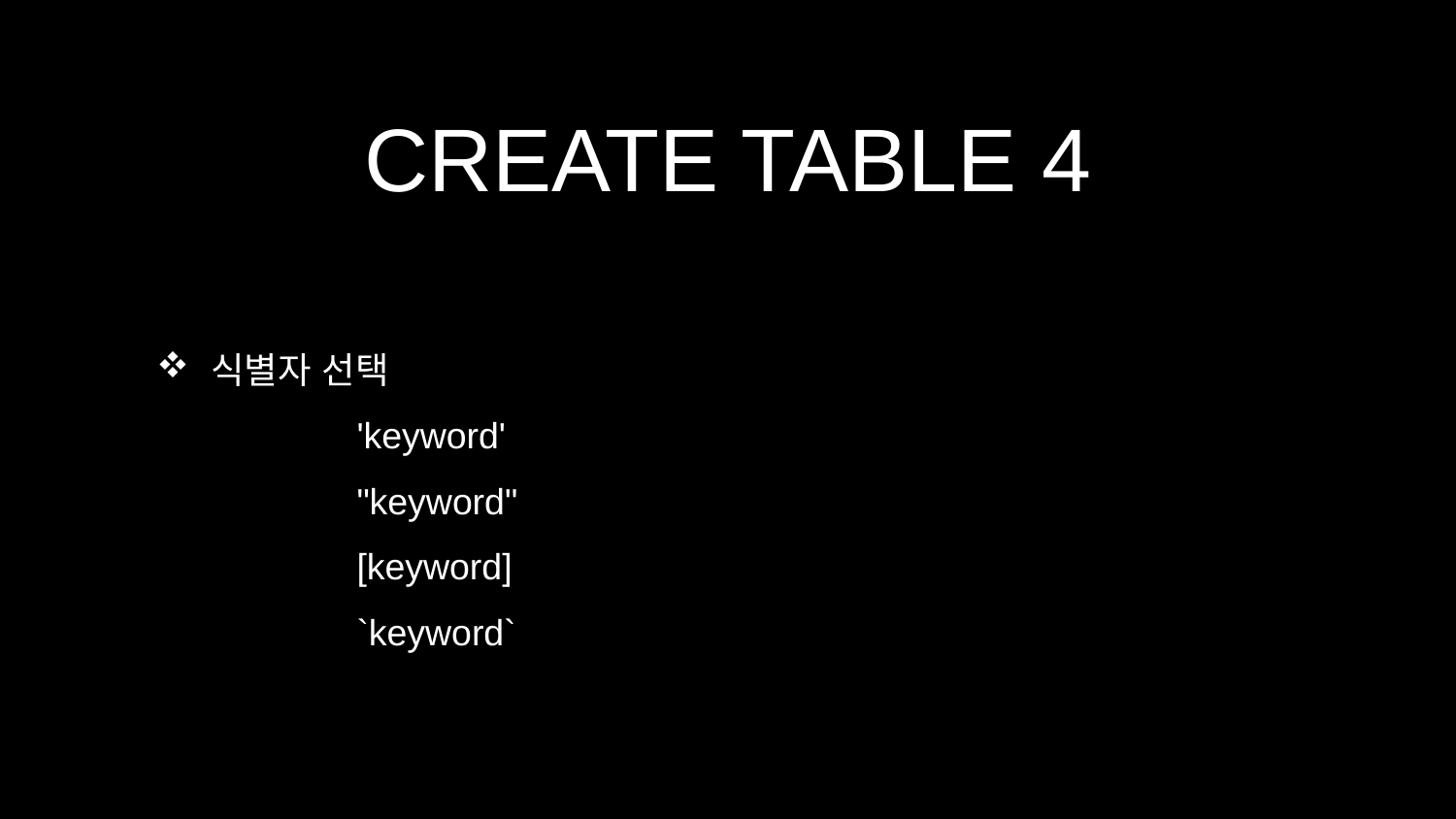

# CREATE TABLE 4
식별자 선택
	'keyword'
	"keyword"
	[keyword]
	`keyword`